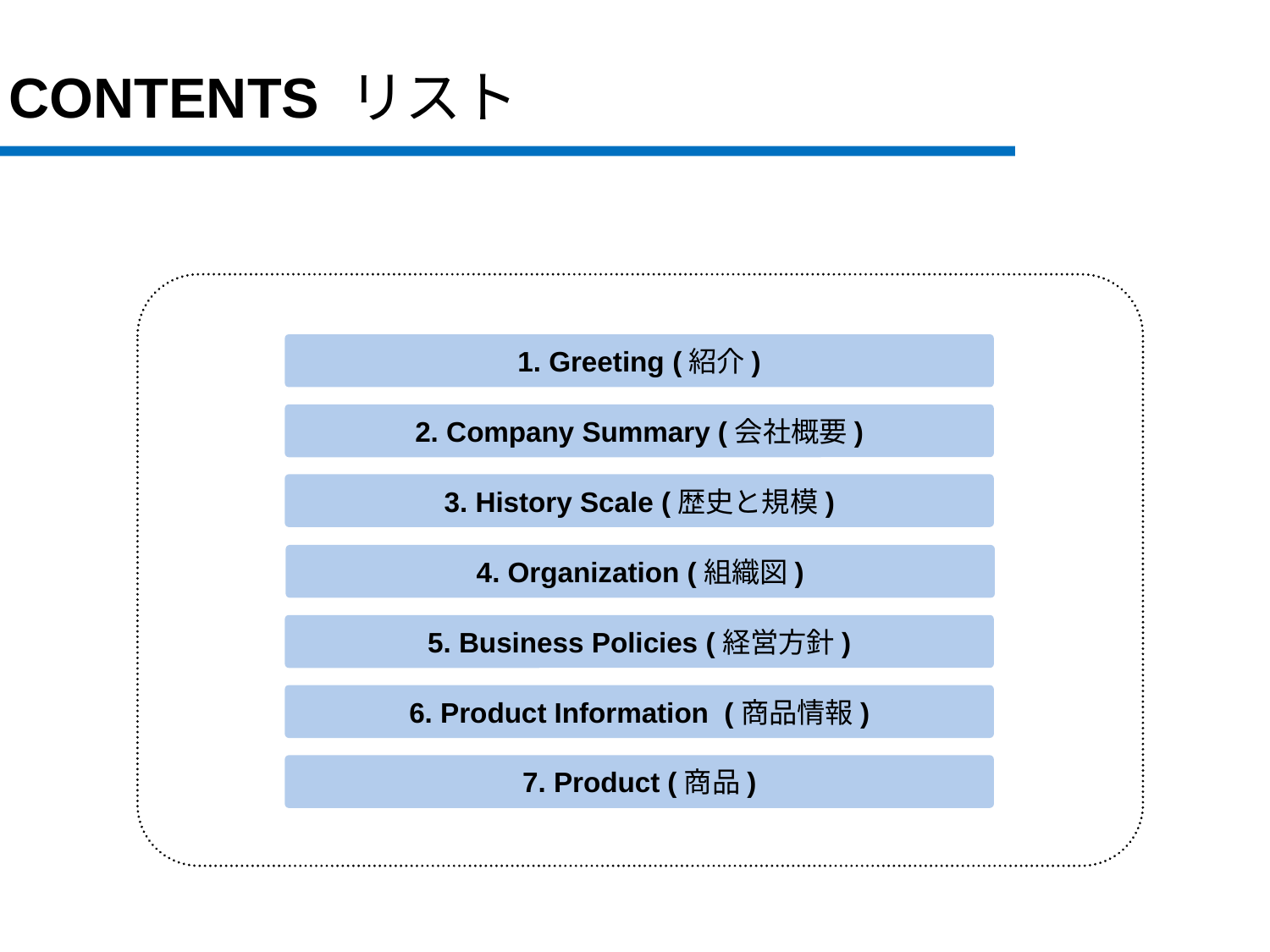

# CONTENTS リスト

1. Greeting (紹介)
2. Company Summary (会社概要)
3. History Scale (歴史と規模)
4. Organization (組織図)
5. Business Policies (経営方針)
6. Product Information  (商品情報)
7. Product (商品)